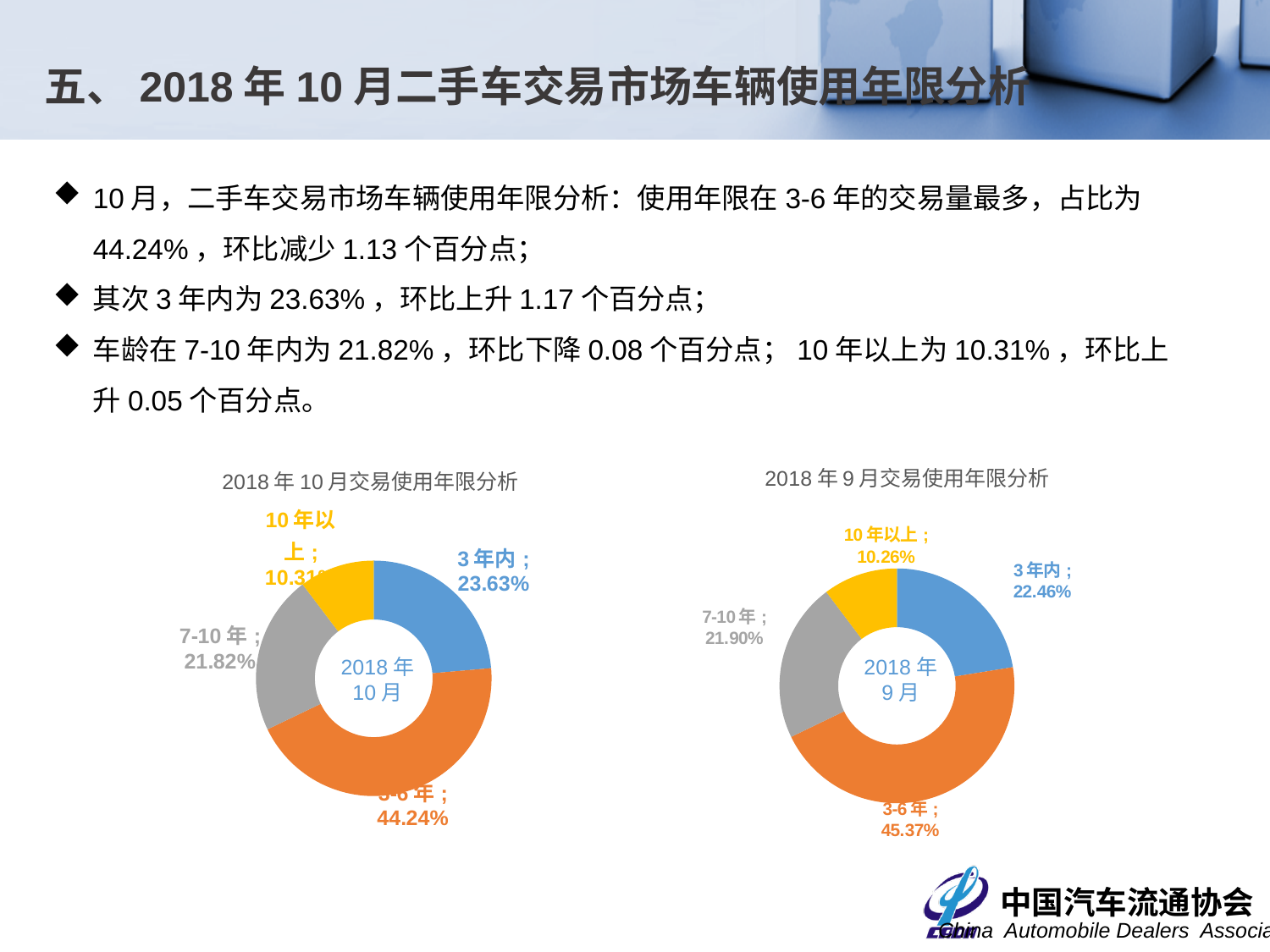

五、2018年10月二手车交易市场车辆使用年限分析
10月，二手车交易市场车辆使用年限分析：使用年限在3-6年的交易量最多，占比为44.24%，环比减少1.13个百分点；
其次3年内为23.63%，环比上升1.17个百分点；
车龄在7-10年内为21.82%，环比下降0.08个百分点；10年以上为10.31%，环比上升0.05个百分点。

### Chart: 2018年9月交易使用年限分析

| Category | 交易数量 |
|---|---|
| 3年内 | 0.224630865554935 |
| 3-6年 | 0.453748203690443 |
| 7-10年 | 0.218972797687615 |
| 10年以上 | 0.102648133067007 |

### Chart: 2018年10月交易使用年限分析

| Category | 交易数量 |
|---|---|
| 3年内 | 0.236279386204667 |
| 3-6年 | 0.442399569456456 |
| 7-10年 | 0.218219066106373 |
| 10年以上 | 0.103101978232504 |
2018年
10月
2018年
9月